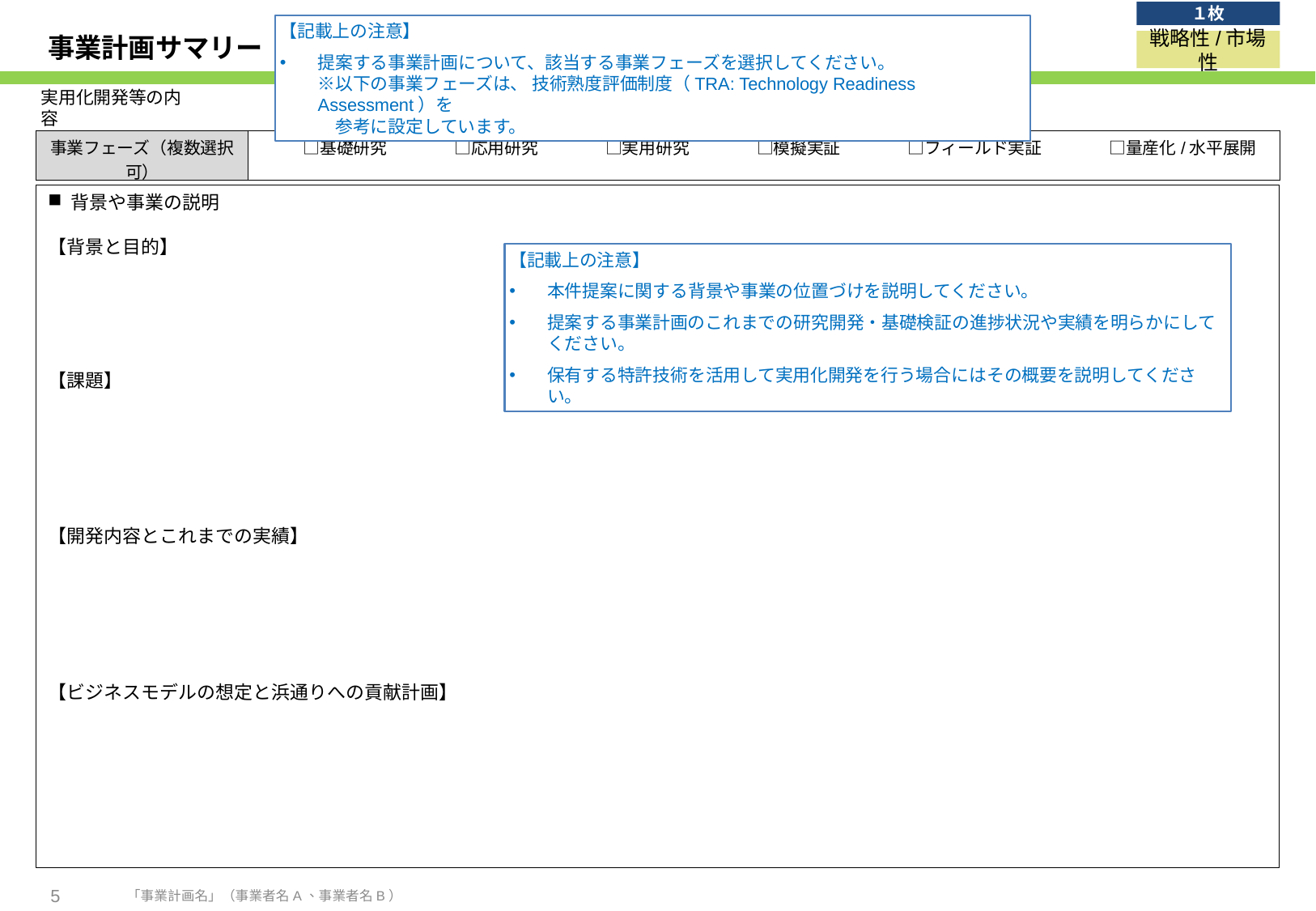

１枚
【記載上の注意】
提案する事業計画について、該当する事業フェーズを選択してください。
※以下の事業フェーズは、 技術熟度評価制度（TRA: Technology Readiness Assessment）を
　参考に設定しています。
# 事業計画サマリー
戦略性/市場性
実用化開発等の内容
| 事業フェーズ（複数選択可） | □基礎研究　　　　□応用研究　　　　□実用研究　　　　□模擬実証　　　　□フィールド実証　　　　□量産化/水平展開 |
| --- | --- |
背景や事業の説明

【背景と目的】

【課題】

【開発内容とこれまでの実績】

【ビジネスモデルの想定と浜通りへの貢献計画】
【記載上の注意】
本件提案に関する背景や事業の位置づけを説明してください。
提案する事業計画のこれまでの研究開発・基礎検証の進捗状況や実績を明らかにしてください。
保有する特許技術を活用して実用化開発を行う場合にはその概要を説明してください。
5
「事業計画名」（事業者名A、事業者名B）